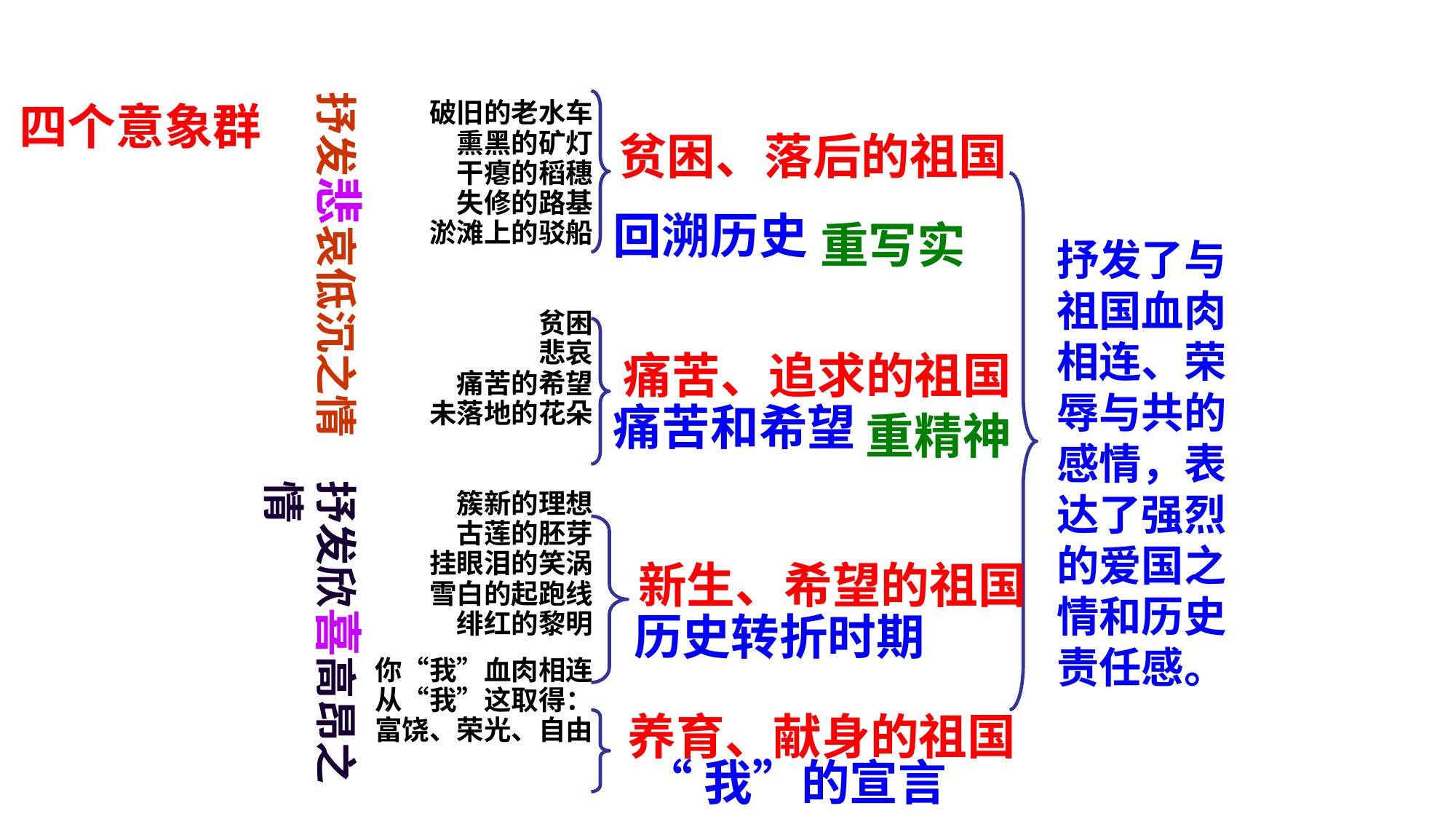

抒发悲哀低沉之情

四个意象群
破旧的老水车
熏黑的矿灯
干瘪的稻穗
失修的路基
淤滩上的驳船

贫困
悲哀
痛苦的希望
未落地的花朵

簇新的理想
古莲的胚芽
挂眼泪的笑涡
雪白的起跑线
绯红的黎明
你“我”血肉相连
从“我”这取得：
富饶、荣光、自由
贫困、落后的祖国

回溯历史

重写实
抒发了与祖国血肉相连、荣辱与共的感情，表达了强烈的爱国之情和历史责任感。

痛苦、追求的祖国
痛苦和希望
重精神
抒发欣喜高昂之情

新生、希望的祖国
历史转折时期
养育、献身的祖国

“我”的宣言